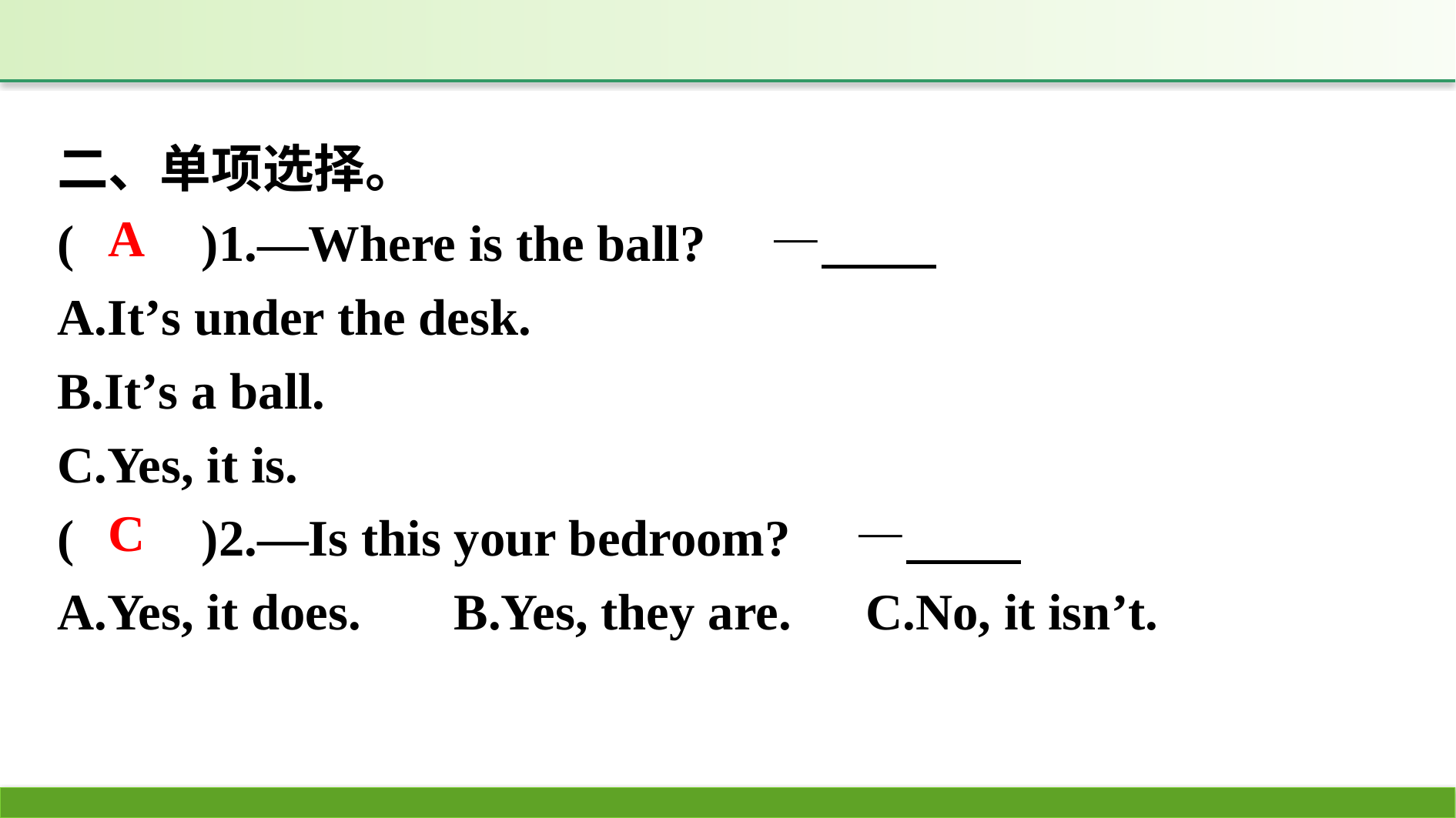

二、单项选择。
(　　)1.—Where is the ball?　—
A.It’s under the desk.
B.It’s a ball.
C.Yes, it is.
(　　)2.—Is this your bedroom?　—
A.Yes, it does. 	B.Yes, they are. 	C.No, it isn’t.
A
C